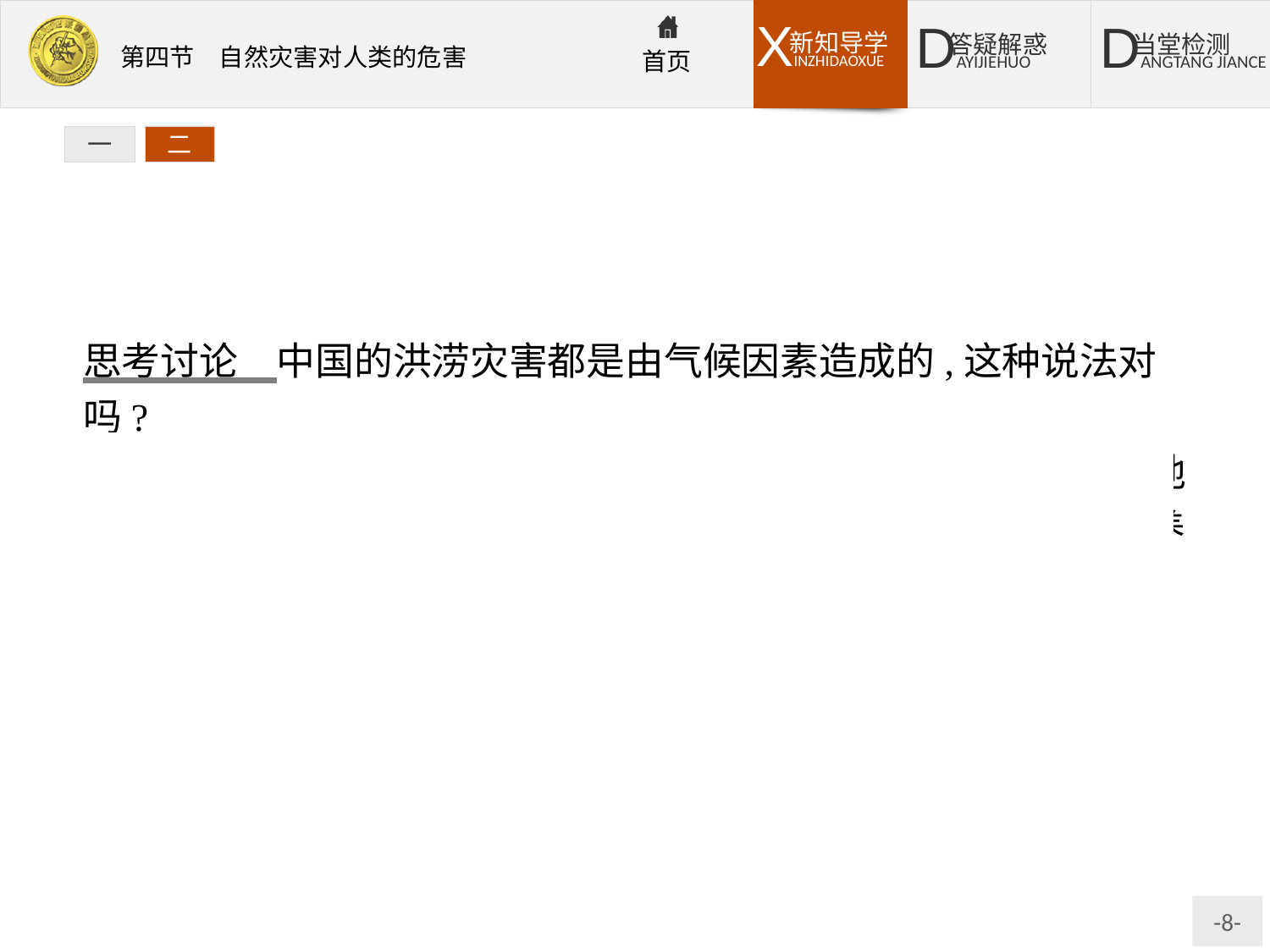

一
二
思考讨论　中国的洪涝灾害都是由气候因素造成的,这种说法对吗?
提示:不对。过度砍伐、陡坡开荒等人类不合理的活动,减少了地表植被,使水土流失造成大量泥沙淤积河床或湖泊,使河、湖涵养水源能力下降,对洪涝灾害的形成有促进作用。